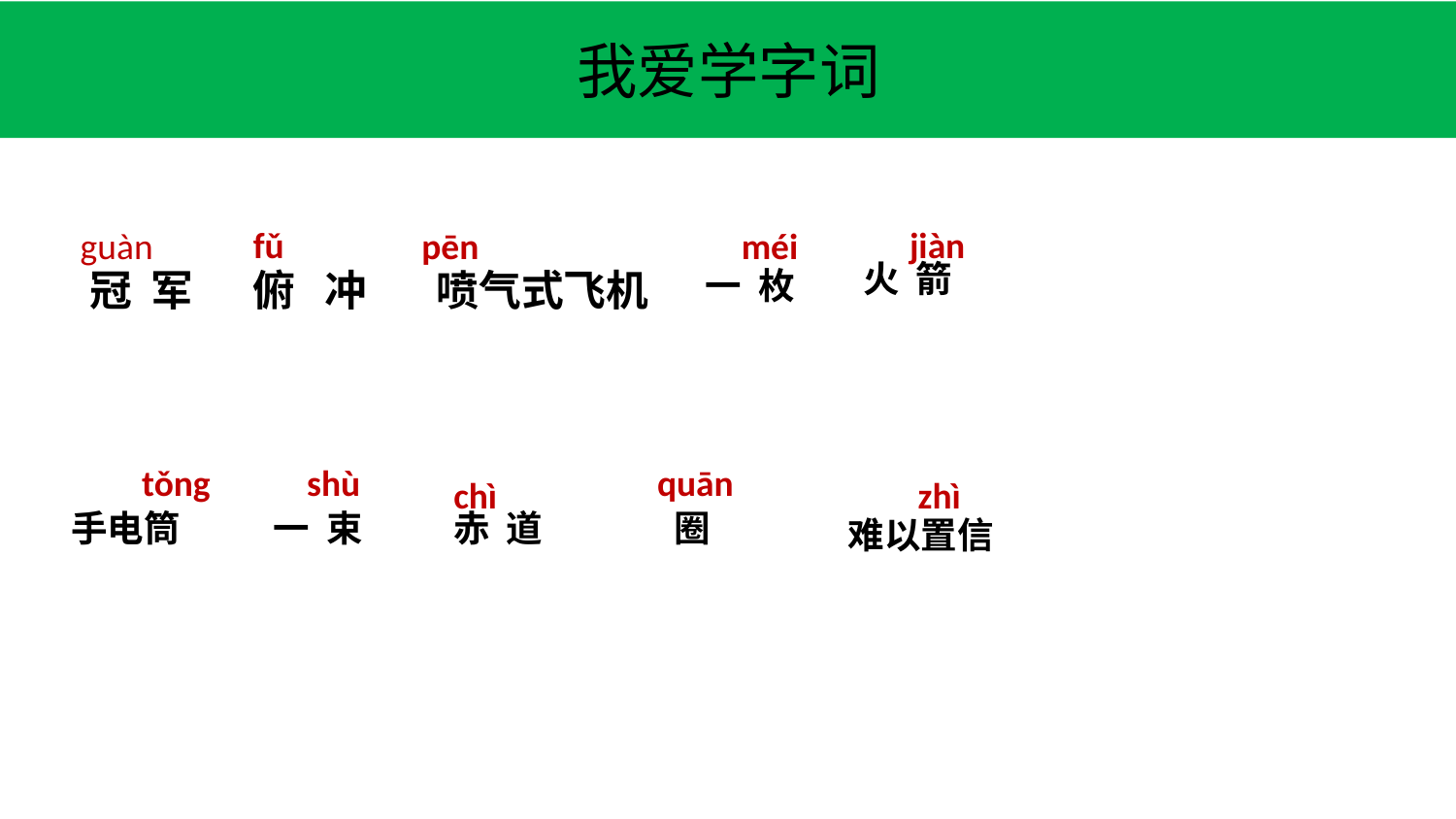

我爱学字词
fǔ
jiàn
guàn
pēn
méi
 火  箭
俯   冲
  喷气式飞机
 一  枚
冠  军
tǒng
shù
quān
chì
 zhì
一  束
赤  道
手电筒
圈
难以置信